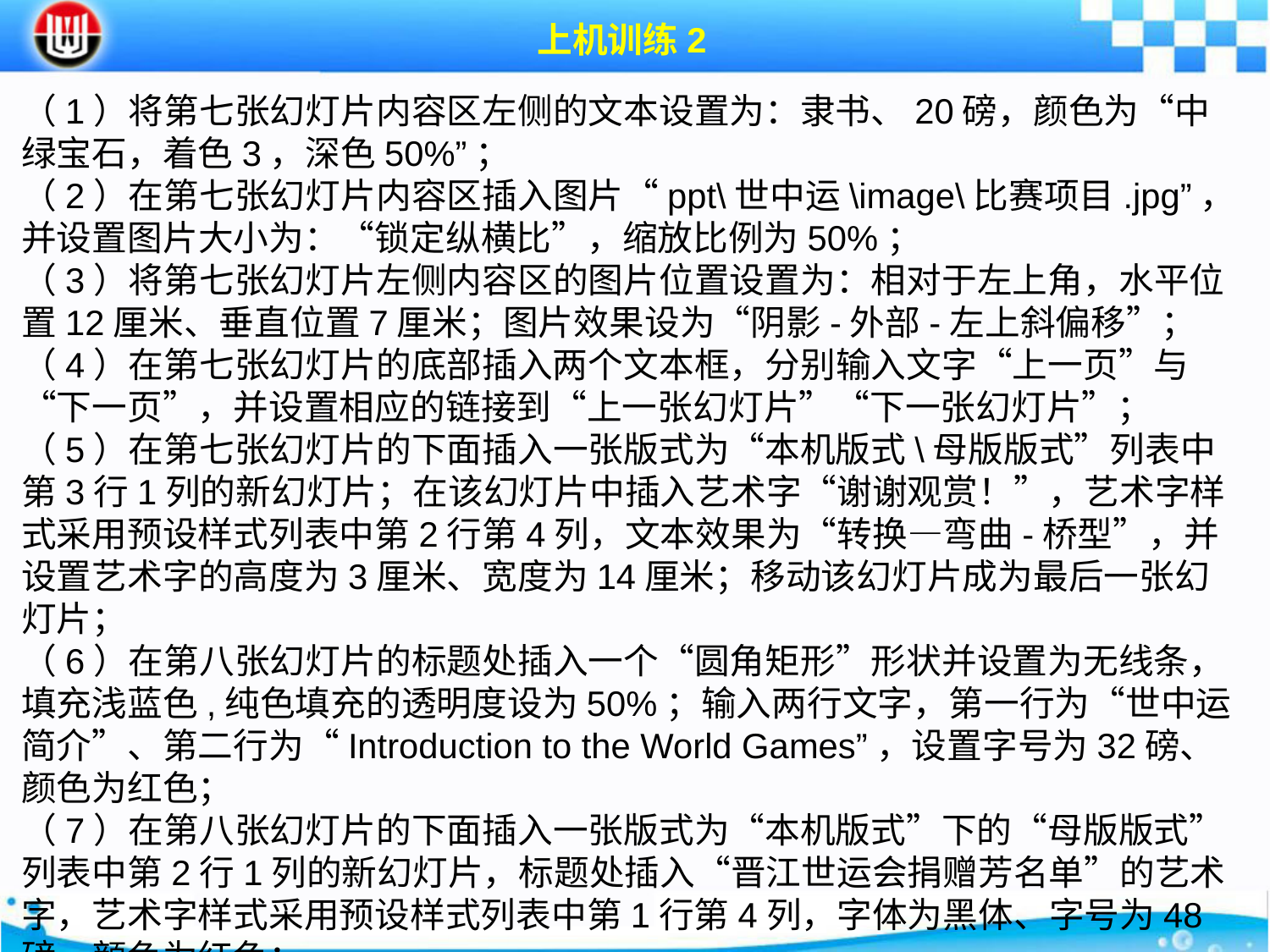

上机训练2
（1）将第七张幻灯片内容区左侧的文本设置为：隶书、20磅，颜色为“中绿宝石，着色3，深色50%”；（2）在第七张幻灯片内容区插入图片“ppt\世中运\image\比赛项目.jpg”，并设置图片大小为：“锁定纵横比”，缩放比例为50%；（3）将第七张幻灯片左侧内容区的图片位置设置为：相对于左上角，水平位置12厘米、垂直位置7厘米；图片效果设为“阴影-外部-左上斜偏移”；（4）在第七张幻灯片的底部插入两个文本框，分别输入文字“上一页”与“下一页”，并设置相应的链接到“上一张幻灯片”“下一张幻灯片”；
（5）在第七张幻灯片的下面插入一张版式为“本机版式\母版版式”列表中第3行1列的新幻灯片；在该幻灯片中插入艺术字“谢谢观赏！”，艺术字样式采用预设样式列表中第2行第4列，文本效果为“转换—弯曲-桥型”，并设置艺术字的高度为3厘米、宽度为14厘米；移动该幻灯片成为最后一张幻灯片；（6）在第八张幻灯片的标题处插入一个“圆角矩形”形状并设置为无线条，填充浅蓝色,纯色填充的透明度设为50%；输入两行文字，第一行为“世中运简介”、第二行为“Introduction to the World Games”，设置字号为32磅、颜色为红色；（7）在第八张幻灯片的下面插入一张版式为“本机版式”下的“母版版式”列表中第2行1列的新幻灯片，标题处插入“晋江世运会捐赠芳名单”的艺术字，艺术字样式采用预设样式列表中第1行第4列，字体为黑体、字号为48磅、颜色为红色；